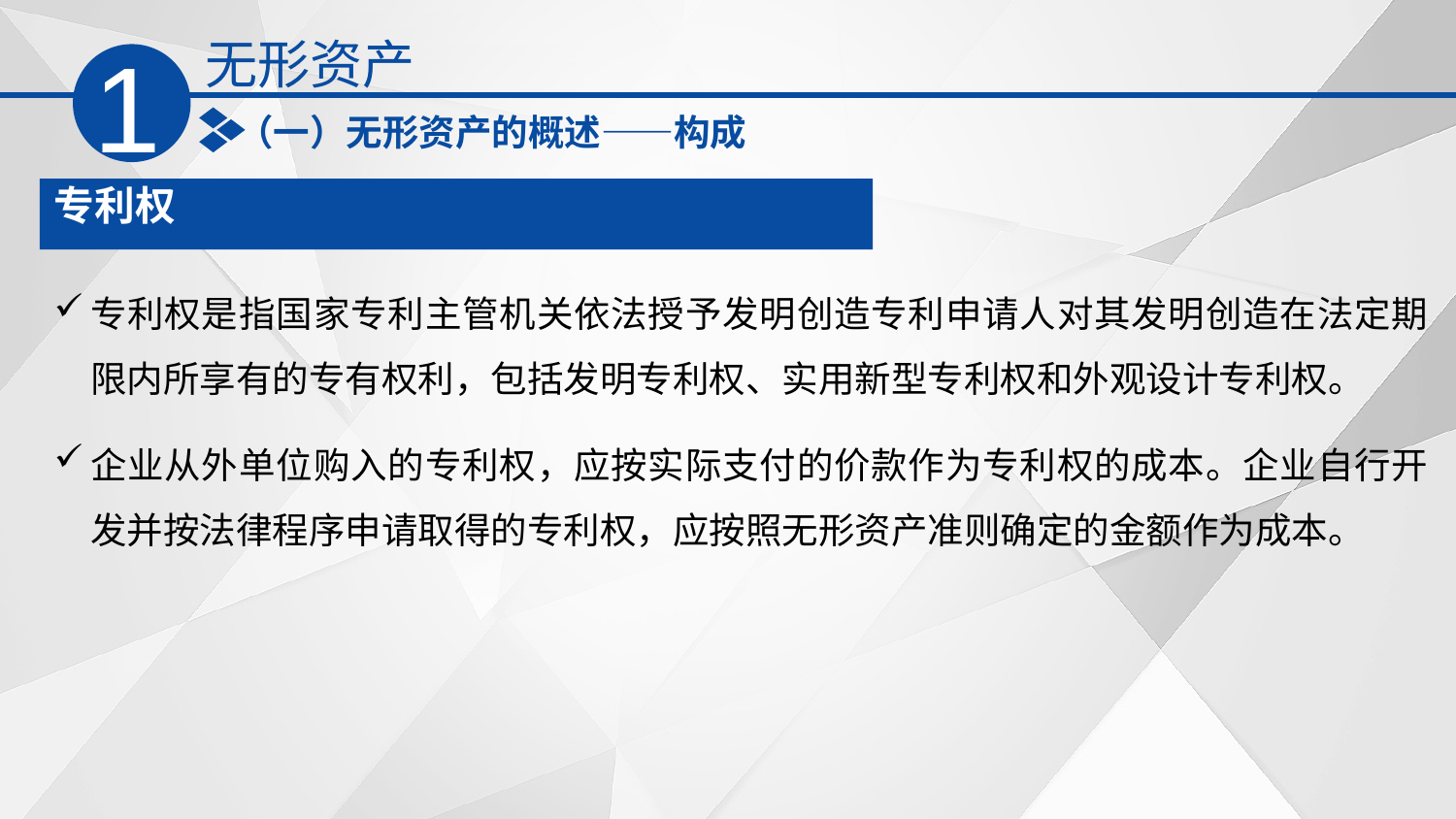

无形资产
1

（一）无形资产的概述——构成

专利权
专利权是指国家专利主管机关依法授予发明创造专利申请人对其发明创造在法定期限内所享有的专有权利，包括发明专利权、实用新型专利权和外观设计专利权。
企业从外单位购入的专利权，应按实际支付的价款作为专利权的成本。企业自行开发并按法律程序申请取得的专利权，应按照无形资产准则确定的金额作为成本。